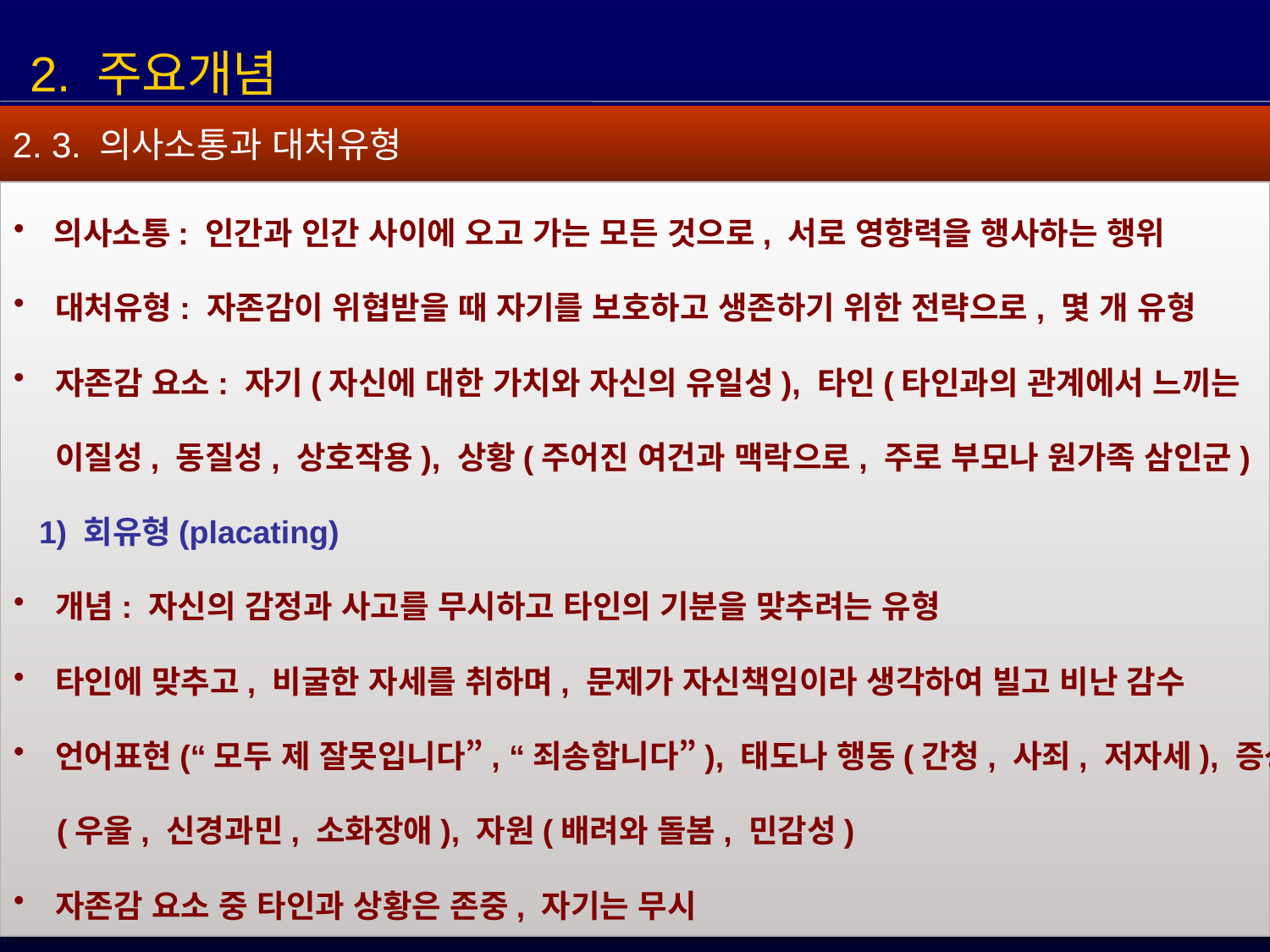

2. 주요개념

2. 3. 의사소통과 대처유형
 의사소통: 인간과 인간 사이에 오고 가는 모든 것으로, 서로 영향력을 행사하는 행위
 대처유형: 자존감이 위협받을 때 자기를 보호하고 생존하기 위한 전략으로, 몇 개 유형
 자존감 요소: 자기(자신에 대한 가치와 자신의 유일성), 타인(타인과의 관계에서 느끼는
 이질성, 동질성, 상호작용), 상황(주어진 여건과 맥락으로, 주로 부모나 원가족 삼인군)
1) 회유형(placating)
 개념: 자신의 감정과 사고를 무시하고 타인의 기분을 맞추려는 유형
 타인에 맞추고, 비굴한 자세를 취하며, 문제가 자신책임이라 생각하여 빌고 비난 감수
 언어표현(“모두 제 잘못입니다”, “죄송합니다”), 태도나 행동(간청, 사죄, 저자세), 증상
  (우울, 신경과민, 소화장애), 자원(배려와 돌봄, 민감성)
 자존감 요소 중 타인과 상황은 존중, 자기는 무시